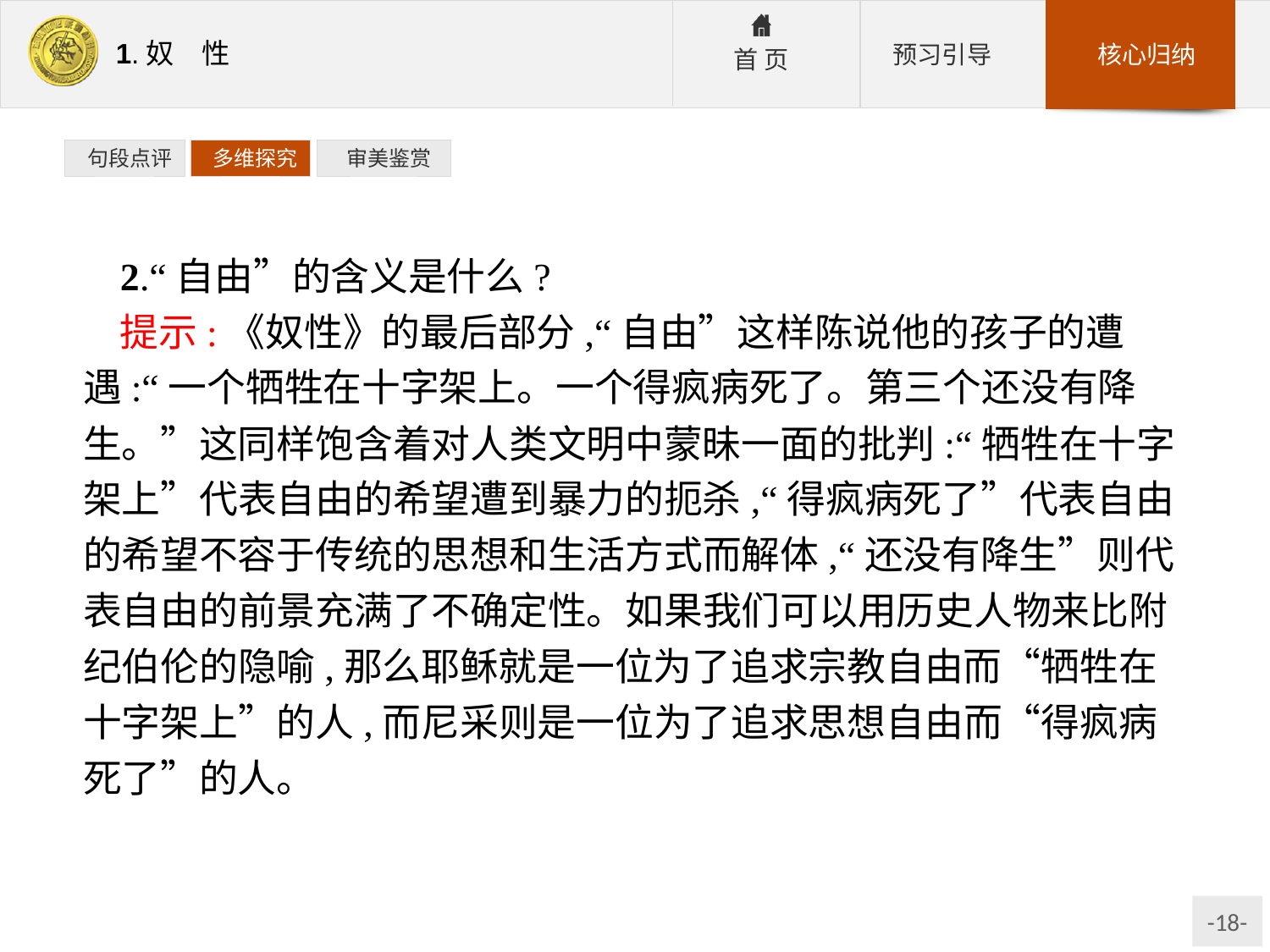

句段点评
 多维探究
 审美鉴赏
2.“自由”的含义是什么?
提示:《奴性》的最后部分,“自由”这样陈说他的孩子的遭遇:“一个牺牲在十字架上。一个得疯病死了。第三个还没有降生。”这同样饱含着对人类文明中蒙昧一面的批判:“牺牲在十字架上”代表自由的希望遭到暴力的扼杀,“得疯病死了”代表自由的希望不容于传统的思想和生活方式而解体,“还没有降生”则代表自由的前景充满了不确定性。如果我们可以用历史人物来比附纪伯伦的隐喻,那么耶稣就是一位为了追求宗教自由而“牺牲在十字架上”的人,而尼采则是一位为了追求思想自由而“得疯病死了”的人。